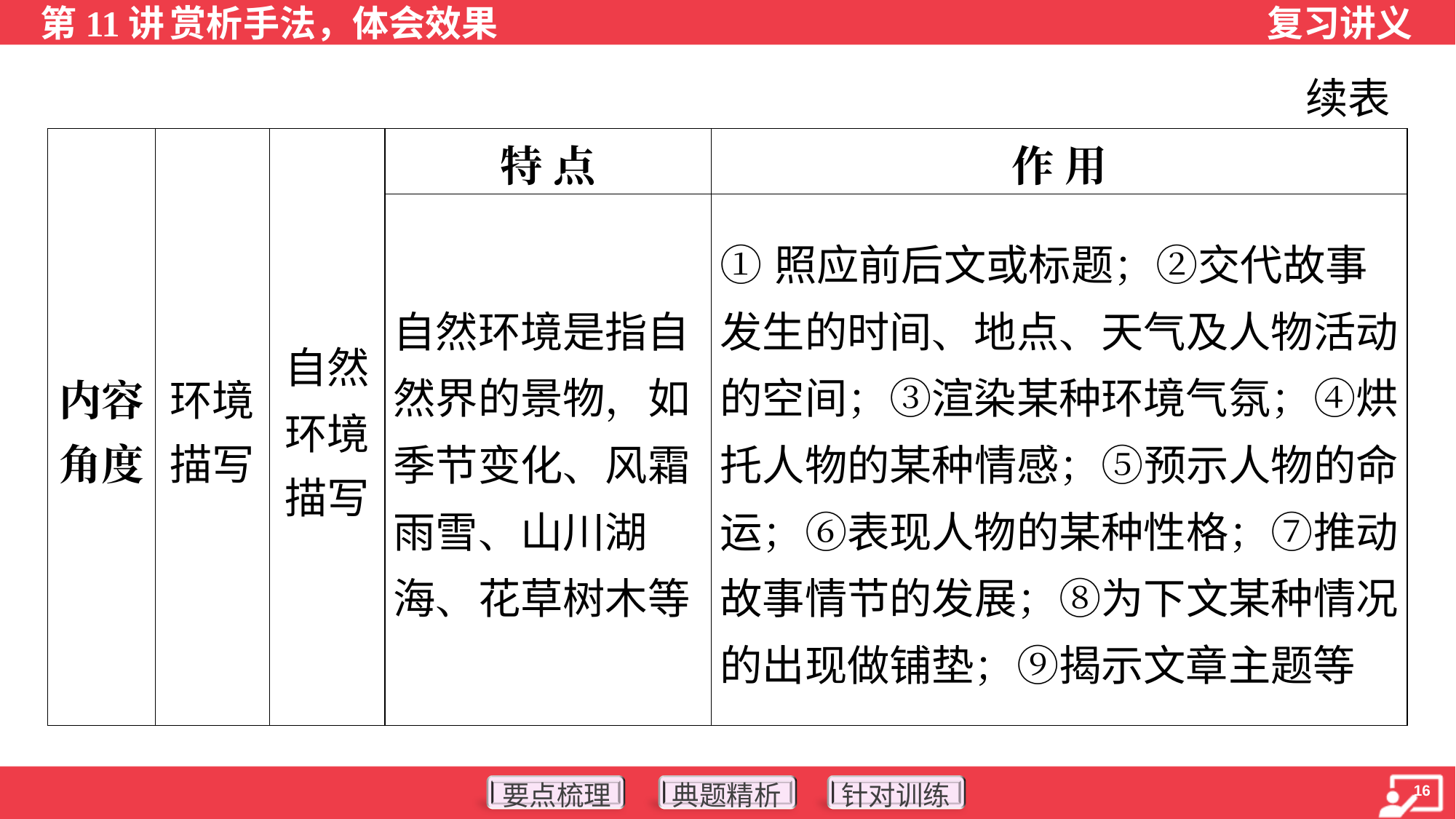

续表
| 内容 角度 | 环境 描写 | 自然 环境 描写 | 特 点 |  | 作 用 |
| --- | --- | --- | --- | --- | --- |
|  |  |  | 自然环境是指自然界的景物，如季节变化、风霜雨雪、山川湖 海、花草树木等 |  | ①照应前后文或标题；②交代故事发生的时间、地点、天气及人物活动的空间；③渲染某种环境气氛；④烘托人物的某种情感；⑤预示人物的命运；⑥表现人物的某种性格；⑦推动故事情节的发展；⑧为下文某种情况的出现做铺垫；⑨揭示文章主题等 |